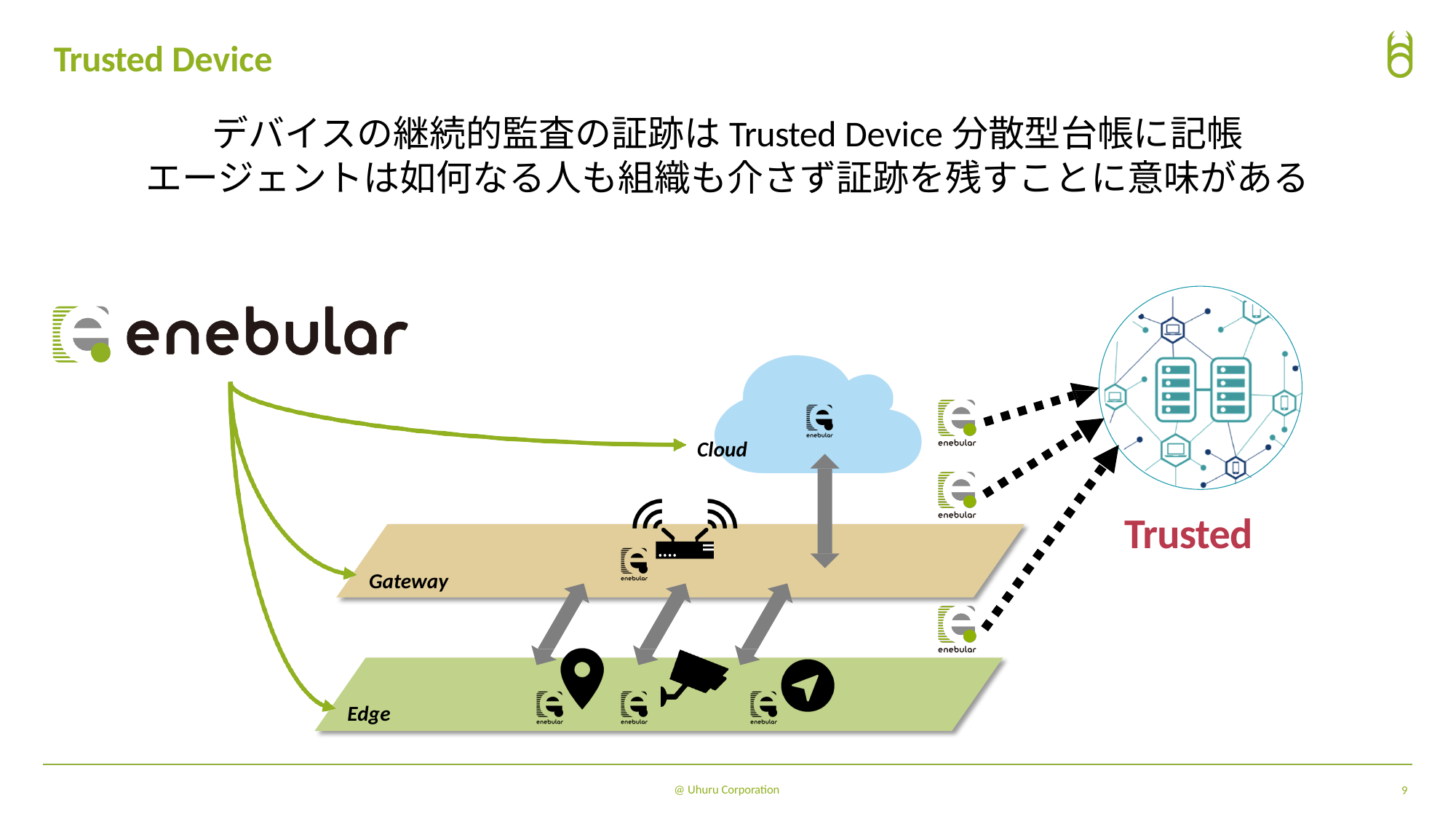

# Trusted Device
デバイスの継続的監査の証跡はTrusted Device分散型台帳に記帳
エージェントは如何なる⼈も組織も介さず証跡を残すことに意味がある

Cloud

Trusted

Gateway

Edge
@ Uhuru Corporation
9